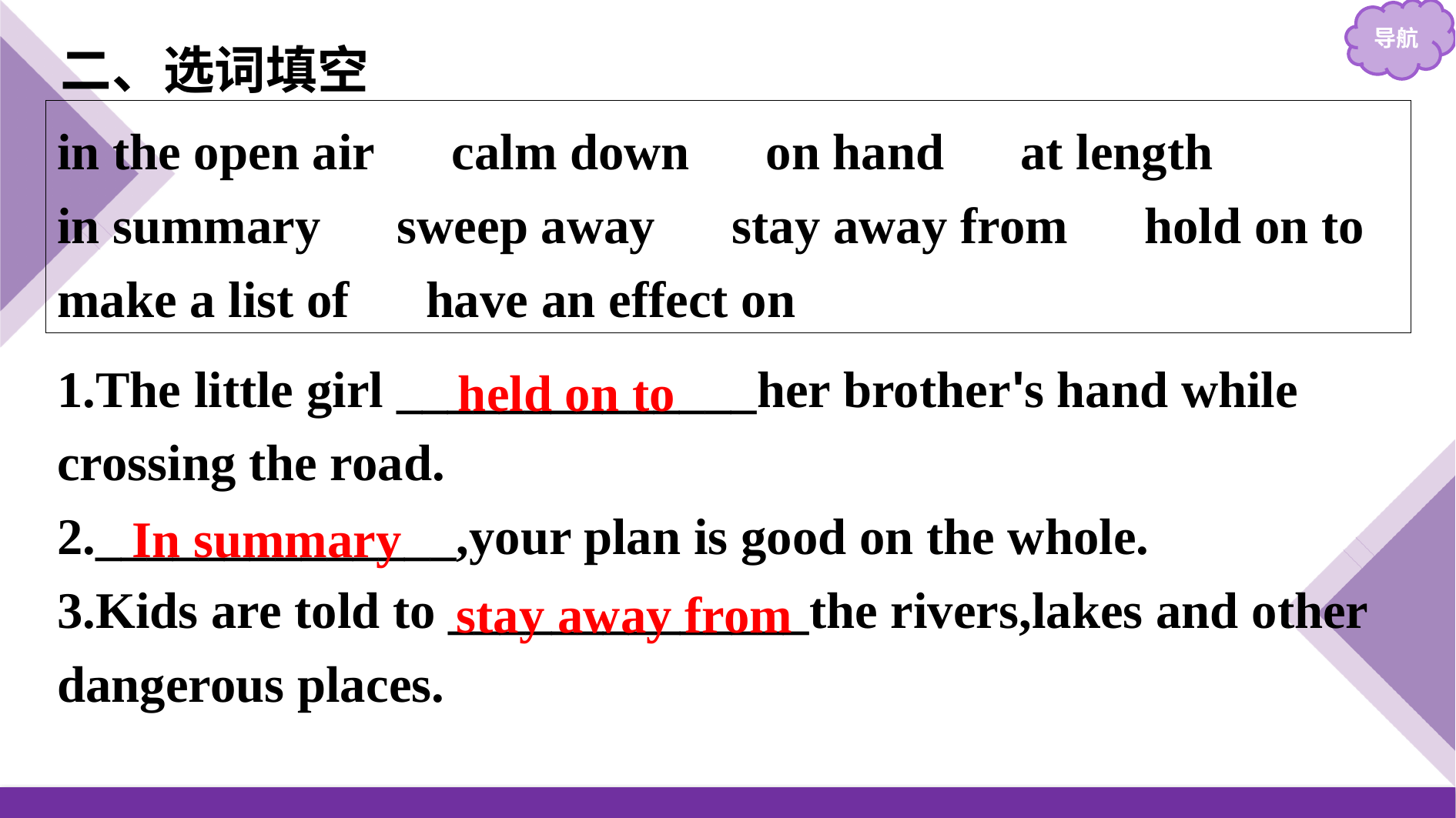

二、选词填空
in the open air　calm down　on hand　at length
in summary　sweep away　stay away from　hold on to
make a list of　have an effect on
1.The little girl ______________her brother's hand while crossing the road.
2.______________,your plan is good on the whole.
3.Kids are told to ______________the rivers,lakes and other dangerous places.
held on to
In summary
stay away from